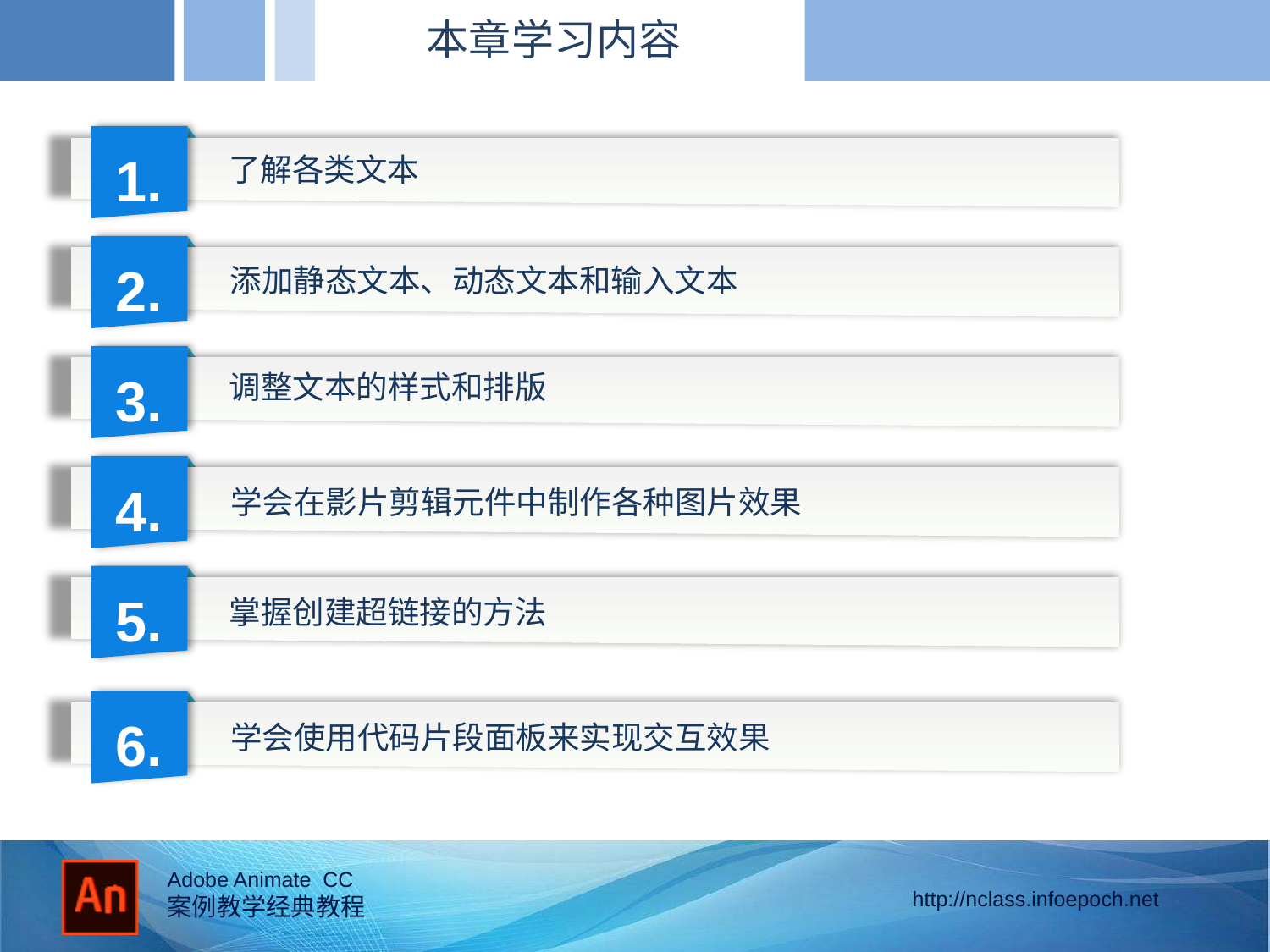

本章学习内容

1.
了解各类文本

2.
添加静态文本、动态文本和输入文本

3.
调整文本的样式和排版

4.
学会在影片剪辑元件中制作各种图片效果

5.
掌握创建超链接的方法

6.
学会使用代码片段面板来实现交互效果